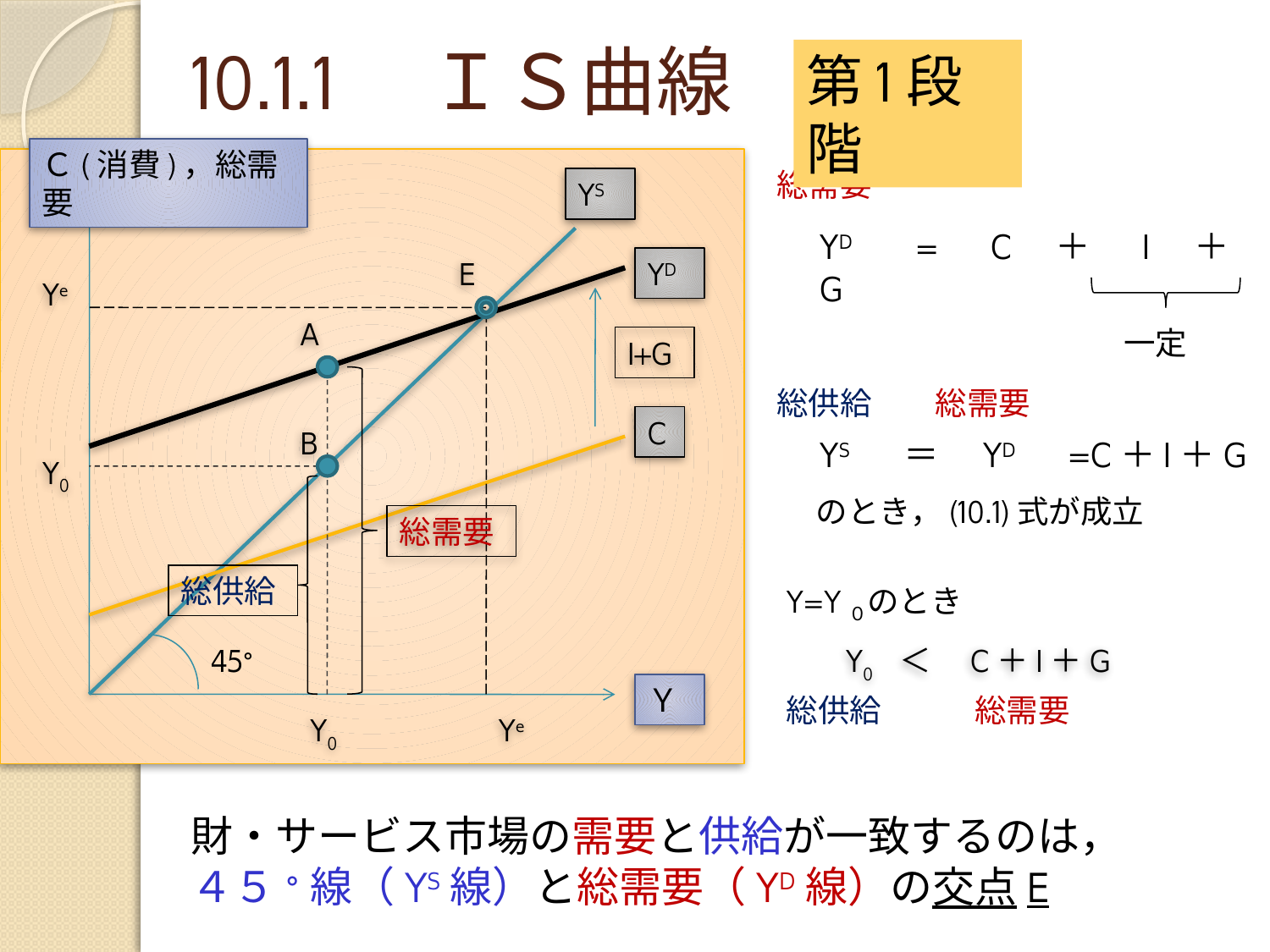

# 10.1.1　ＩＳ曲線
第1段階
Ｃ(消費)，総需要

総需要
YS
　YD 　=　C　＋ 　I　＋　G

YD
E
Ye

A
一定
I+G

総供給
総需要
C
B
　YS 　＝　YD　=C＋I＋G
Y0

のとき，(10.1)式が成立
総需要
総供給
Y=Y０のとき

45°
Y0　＜　C＋I＋G
Ｙ
総供給
総需要
Y0
Ye
財・サービス市場の需要と供給が一致するのは，
４５°線（YS線）と総需要（YD線）の交点E